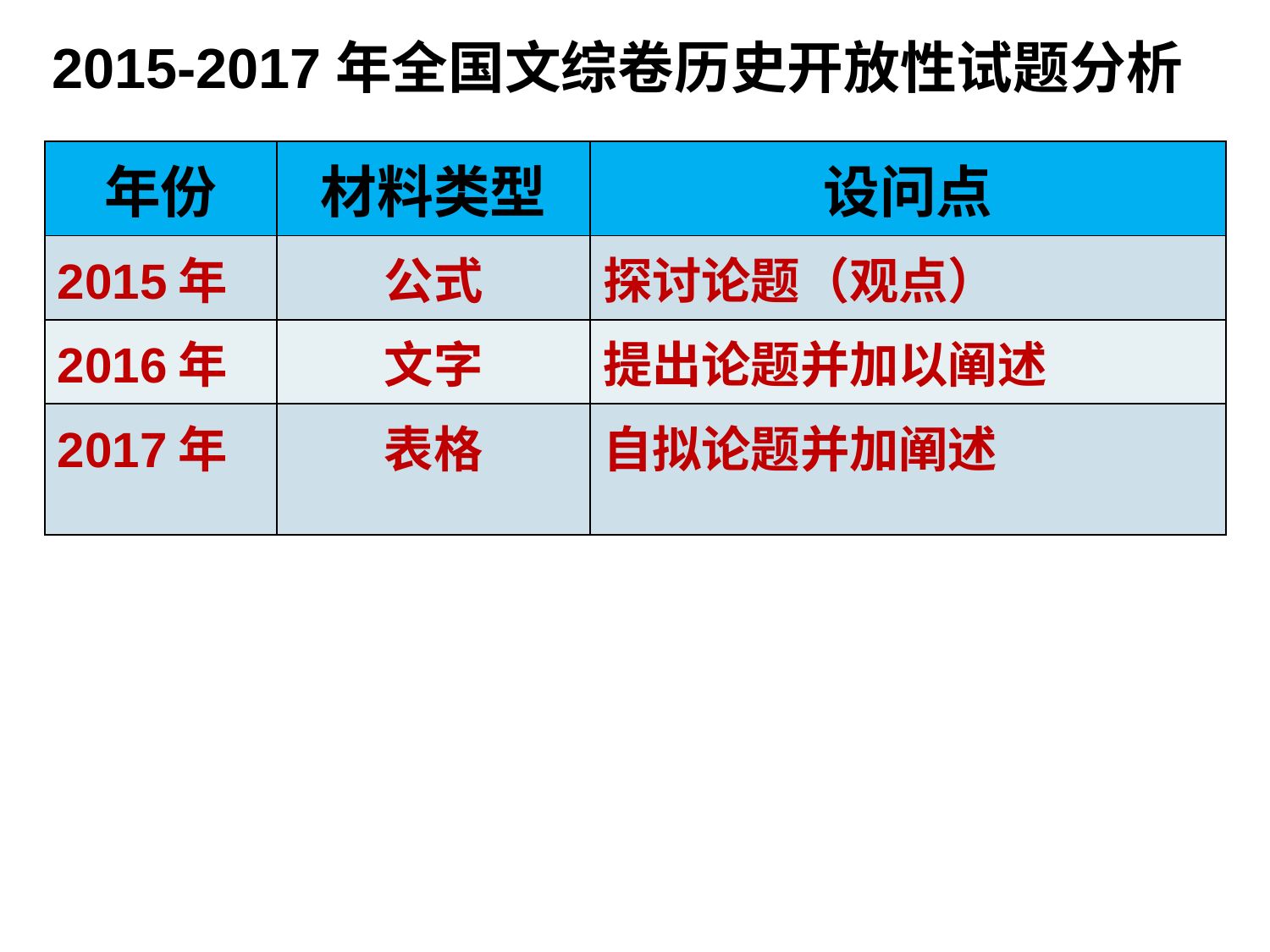

2015-2017年全国文综卷历史开放性试题分析
| 年份 | 材料类型 | 设问点 |
| --- | --- | --- |
| 2015年 | 公式 | 探讨论题（观点） |
| 2016年 | 文字 | 提出论题并加以阐述 |
| 2017年 | 表格 | 自拟论题并加阐述 |